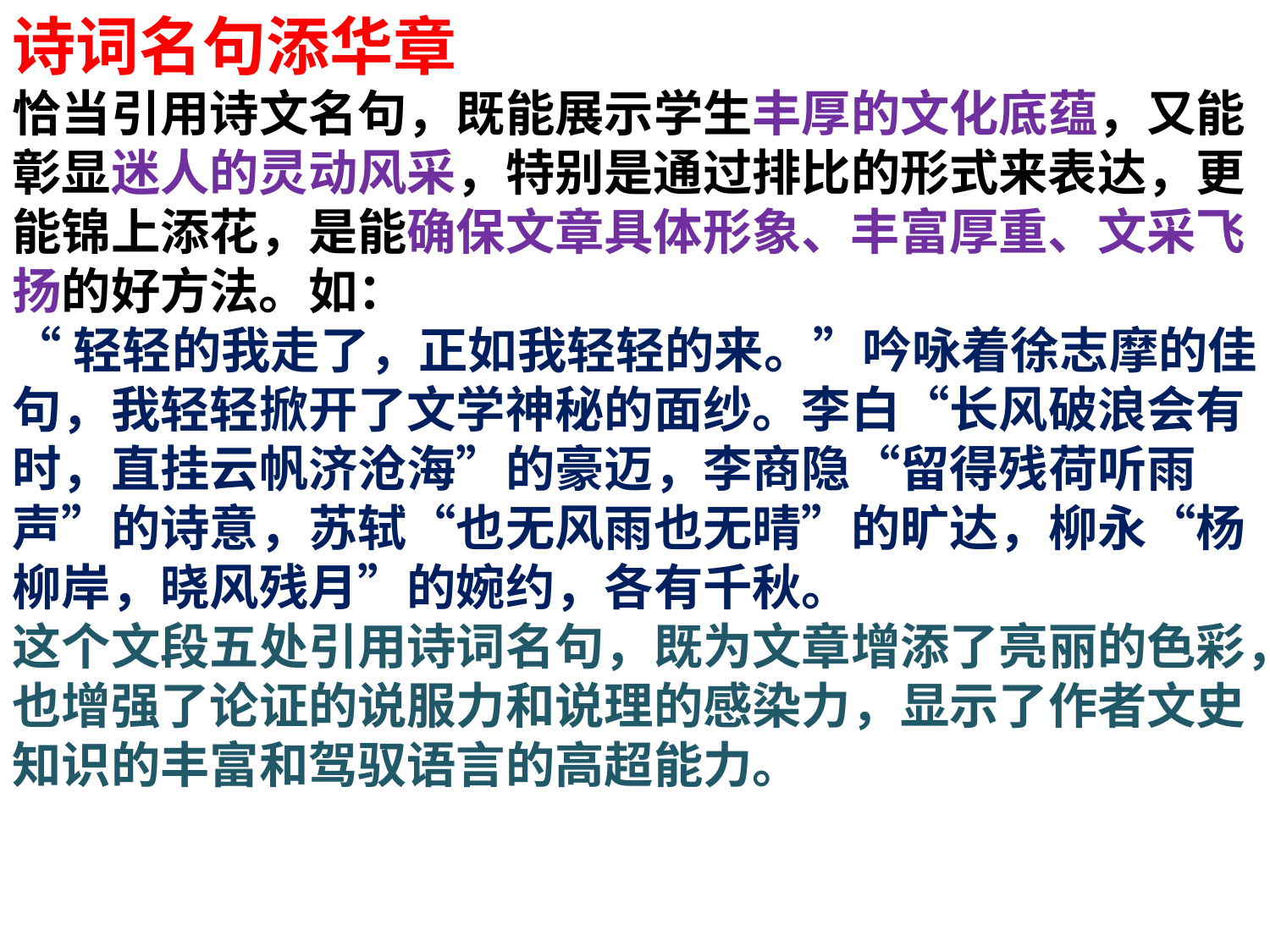

诗词名句添华章
恰当引用诗文名句，既能展示学生丰厚的文化底蕴，又能彰显迷人的灵动风采，特别是通过排比的形式来表达，更能锦上添花，是能确保文章具体形象、丰富厚重、文采飞扬的好方法。如：
“轻轻的我走了，正如我轻轻的来。”吟咏着徐志摩的佳句，我轻轻掀开了文学神秘的面纱。李白“长风破浪会有时，直挂云帆济沧海”的豪迈，李商隐“留得残荷听雨声”的诗意，苏轼“也无风雨也无晴”的旷达，柳永“杨柳岸，晓风残月”的婉约，各有千秋。
这个文段五处引用诗词名句，既为文章增添了亮丽的色彩，也增强了论证的说服力和说理的感染力，显示了作者文史知识的丰富和驾驭语言的高超能力。